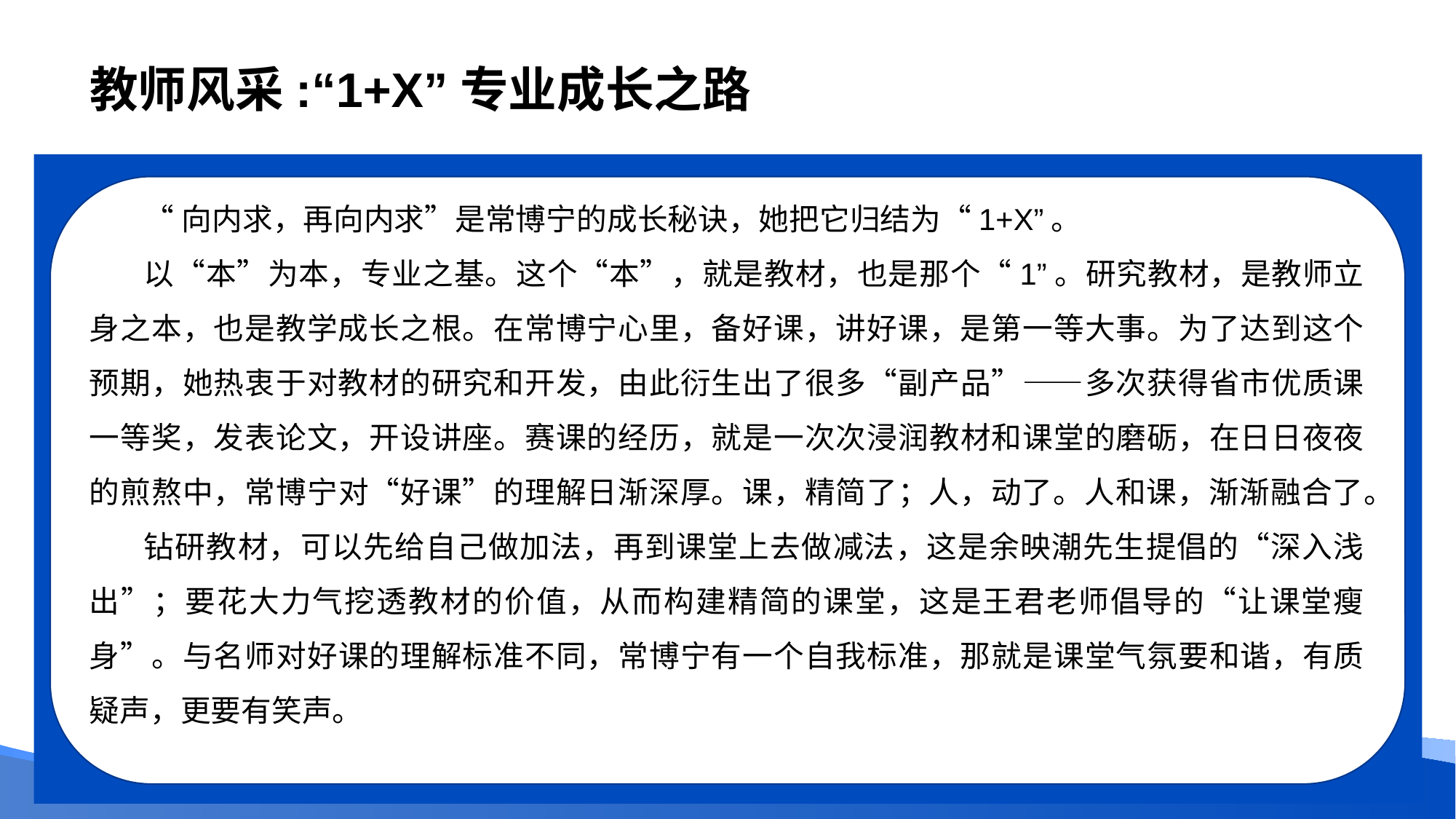

# 教师风采:“1+X”专业成长之路

“向内求，再向内求”是常博宁的成长秘诀，她把它归结为“1+X”。
以“本”为本，专业之基。这个“本”，就是教材，也是那个“1”。研究教材，是教师立身之本，也是教学成长之根。在常博宁心里，备好课，讲好课，是第一等大事。为了达到这个预期，她热衷于对教材的研究和开发，由此衍生出了很多“副产品”——多次获得省市优质课一等奖，发表论文，开设讲座。赛课的经历，就是一次次浸润教材和课堂的磨砺，在日日夜夜的煎熬中，常博宁对“好课”的理解日渐深厚。课，精简了；人，动了。人和课，渐渐融合了。
钻研教材，可以先给自己做加法，再到课堂上去做减法，这是余映潮先生提倡的“深入浅出”；要花大力气挖透教材的价值，从而构建精简的课堂，这是王君老师倡导的“让课堂瘦身”。与名师对好课的理解标准不同，常博宁有一个自我标准，那就是课堂气氛要和谐，有质疑声，更要有笑声。